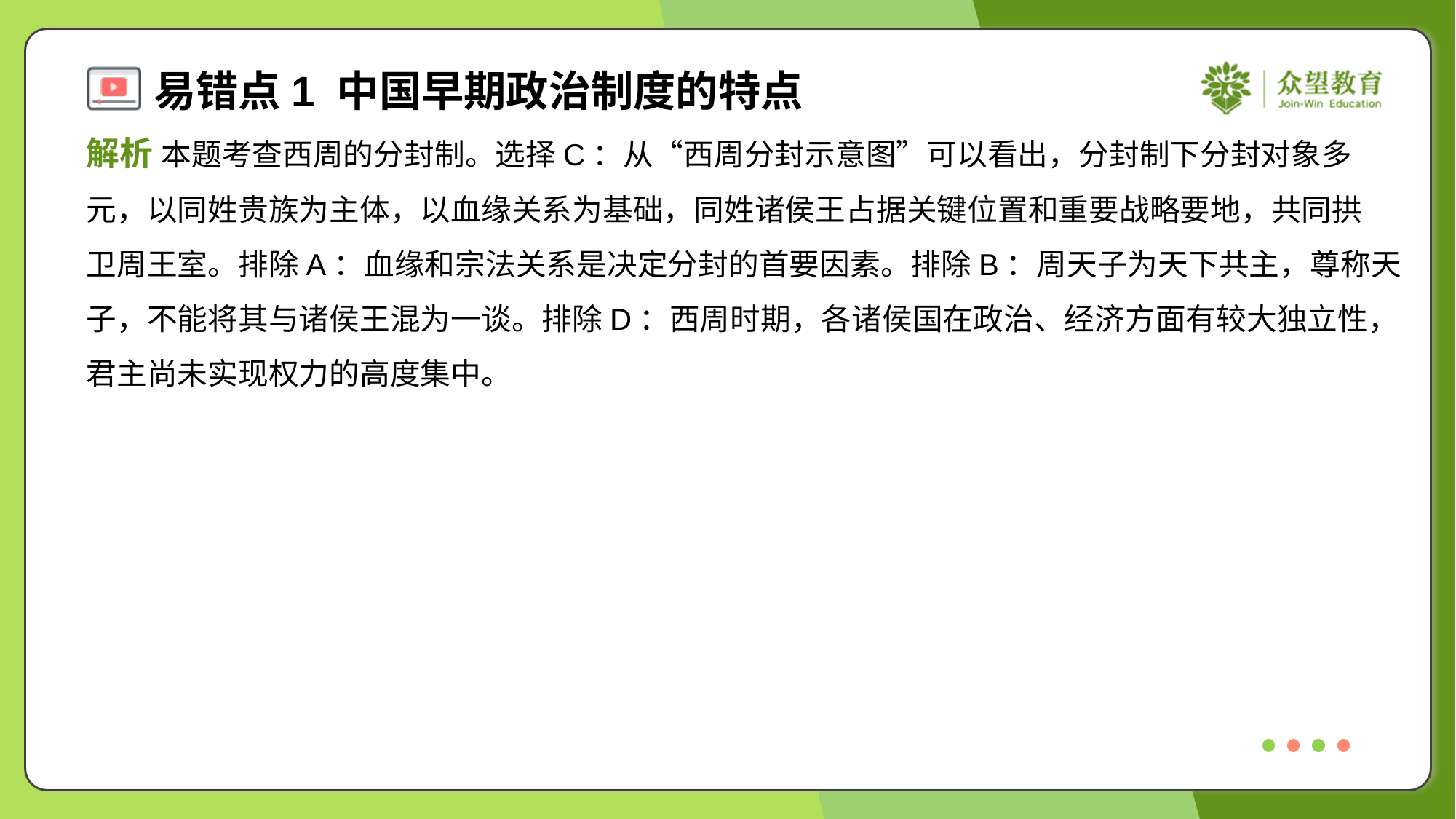

解析 本题考查西周的分封制。选择C：从“西周分封示意图”可以看出，分封制下分封对象多
元，以同姓贵族为主体，以血缘关系为基础，同姓诸侯王占据关键位置和重要战略要地，共同拱
卫周王室。排除A：血缘和宗法关系是决定分封的首要因素。排除B：周天子为天下共主，尊称天
子，不能将其与诸侯王混为一谈。排除D：西周时期，各诸侯国在政治、经济方面有较大独立性，
君主尚未实现权力的高度集中。